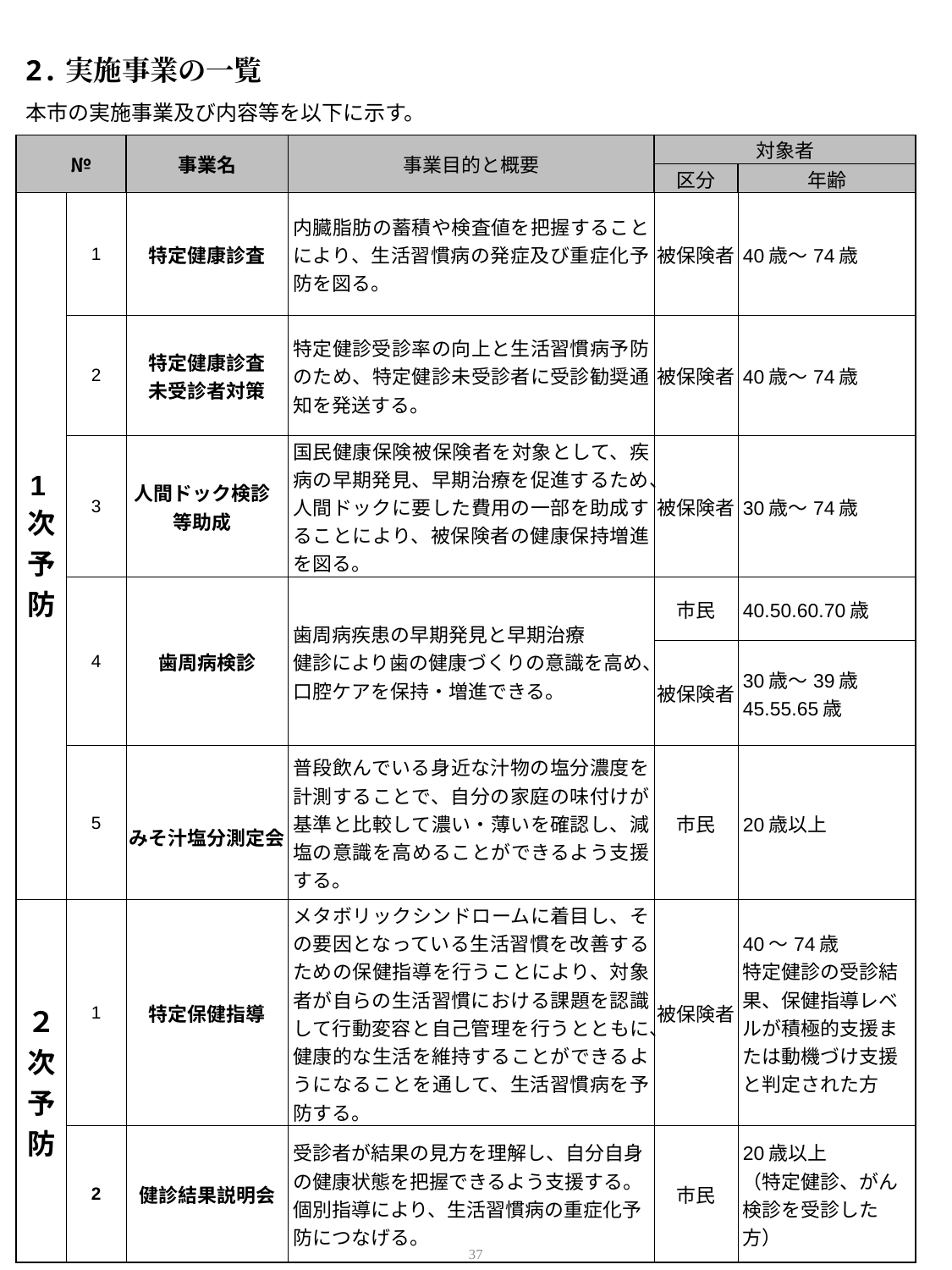

2.実施事業の一覧
本市の実施事業及び内容等を以下に示す。
| № |  | 事業名 | 事業目的と概要 | 対象者 |  |
| --- | --- | --- | --- | --- | --- |
|  |  |  |  | 区分 | 年齢 |
| 1次予防 | 1 | 特定健康診査 | 内臓脂肪の蓄積や検査値を把握することにより、生活習慣病の発症及び重症化予防を図る。 | 被保険者 | 40歳～74歳 |
|  | 2 | 特定健康診査 未受診者対策 | 特定健診受診率の向上と生活習慣病予防のため、特定健診未受診者に受診勧奨通知を発送する。 | 被保険者 | 40歳～74歳 |
|  | 3 | 人間ドック検診等助成 | 国民健康保険被保険者を対象として、疾病の早期発見、早期治療を促進するため、人間ドックに要した費用の一部を助成することにより、被保険者の健康保持増進を図る。 | 被保険者 | 30歳～74歳 |
|  | 4 | 歯周病検診 | 歯周病疾患の早期発見と早期治療 健診により歯の健康づくりの意識を高め、口腔ケアを保持・増進できる。 | 市民 | 40.50.60.70歳 |
|  |  |  |  | 被保険者 | 30歳～39歳 45.55.65歳 |
|  | 5 | みそ汁塩分測定会 | 普段飲んでいる身近な汁物の塩分濃度を計測することで、自分の家庭の味付けが基準と比較して濃い・薄いを確認し、減塩の意識を高めることができるよう支援する。 | 市民 | 20歳以上 |
| ２次予防 | 1 | 特定保健指導 | メタボリックシンドロームに着目し、その要因となっている生活習慣を改善するための保健指導を行うことにより、対象者が自らの生活習慣における課題を認識して行動変容と自己管理を行うとともに、健康的な生活を維持することができるようになることを通して、生活習慣病を予防する。 | 被保険者 | 40～74歳 特定健診の受診結果、保健指導レベルが積極的支援または動機づけ支援と判定された方 |
|  | 2 | 健診結果説明会 | 受診者が結果の見方を理解し、自分自身の健康状態を把握できるよう支援する。 個別指導により、生活習慣病の重症化予防につなげる。 | 市民 | 20歳以上 （特定健診、がん検診を受診した方） |
37